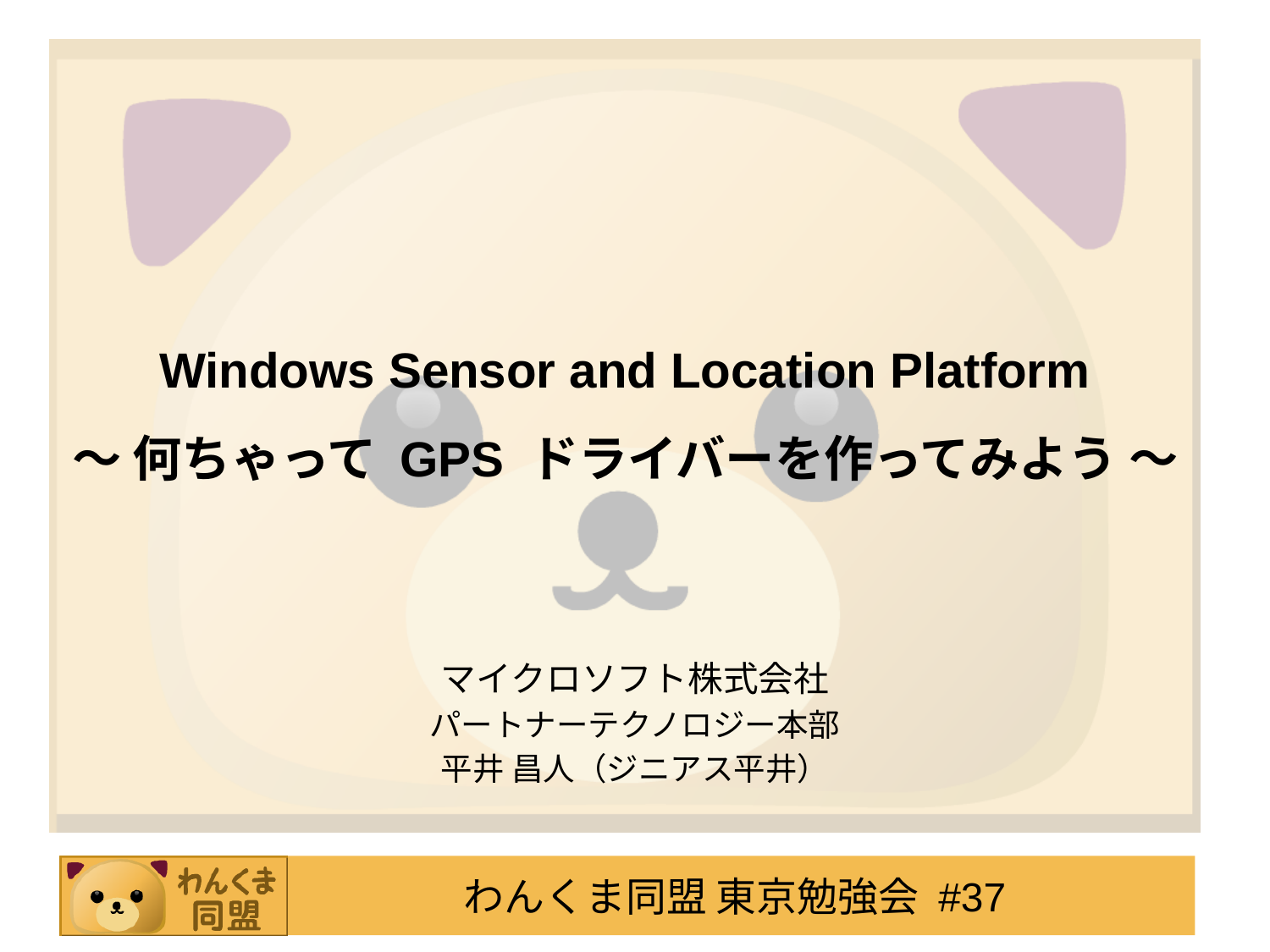

# Windows Sensor and Location Platform ～ 何ちゃって GPS ドライバーを作ってみよう ～

マイクロソフト株式会社
パートナーテクノロジー本部
平井 昌人（ジニアス平井）